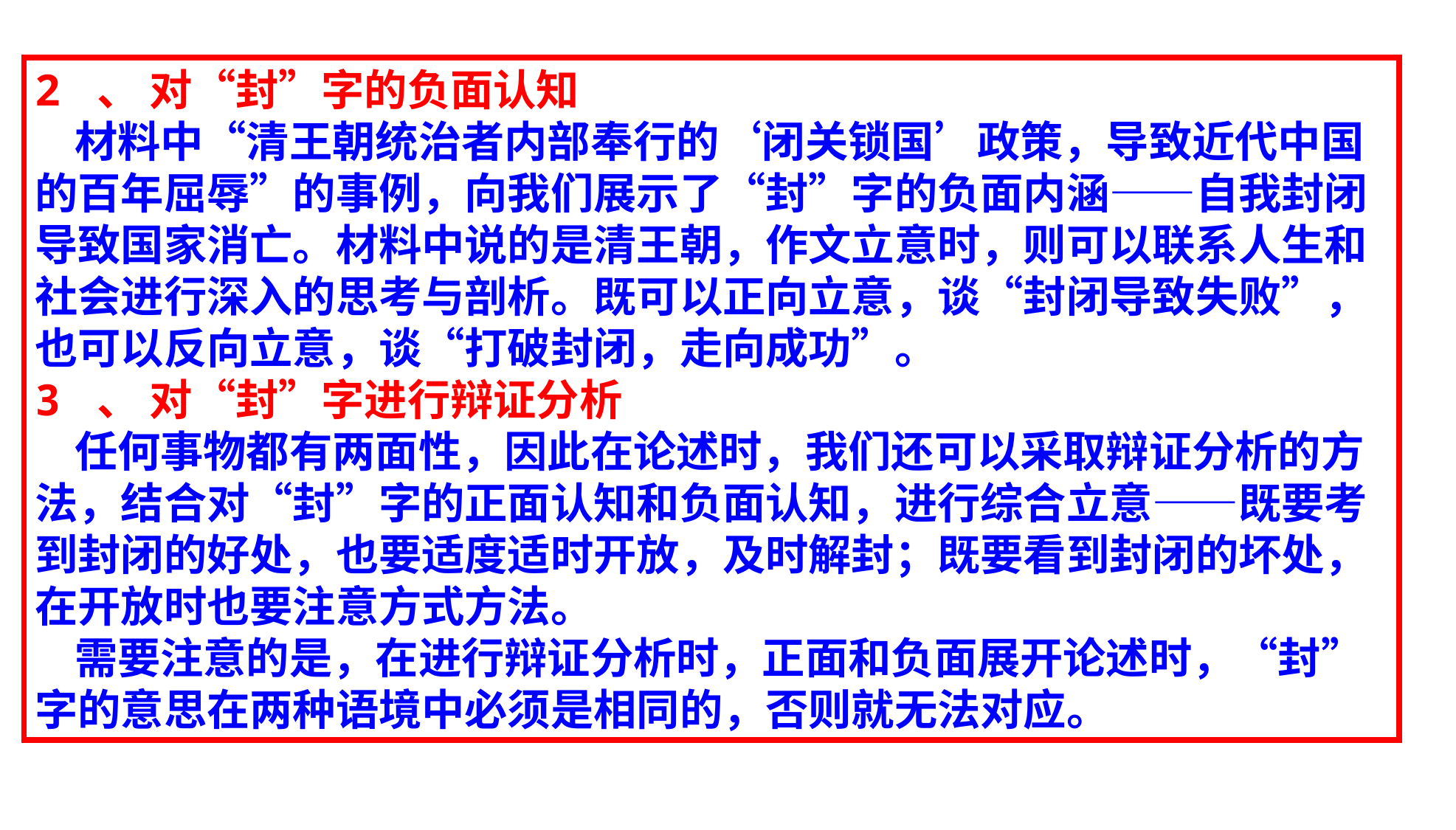

2 、 对“封”字的负面认知
   材料中“清王朝统治者内部奉行的‘闭关锁国’政策，导致近代中国的百年屈辱”的事例，向我们展示了“封”字的负面内涵——自我封闭导致国家消亡。材料中说的是清王朝，作文立意时，则可以联系人生和社会进行深入的思考与剖析。既可以正向立意，谈“封闭导致失败”，
也可以反向立意，谈“打破封闭，走向成功”。
3 、 对“封”字进行辩证分析
   任何事物都有两面性，因此在论述时，我们还可以采取辩证分析的方法，结合对“封”字的正面认知和负面认知，进行综合立意——既要考到封闭的好处，也要适度适时开放，及时解封；既要看到封闭的坏处，在开放时也要注意方式方法。
   需要注意的是，在进行辩证分析时，正面和负面展开论述时，“封”字的意思在两种语境中必须是相同的，否则就无法对应。